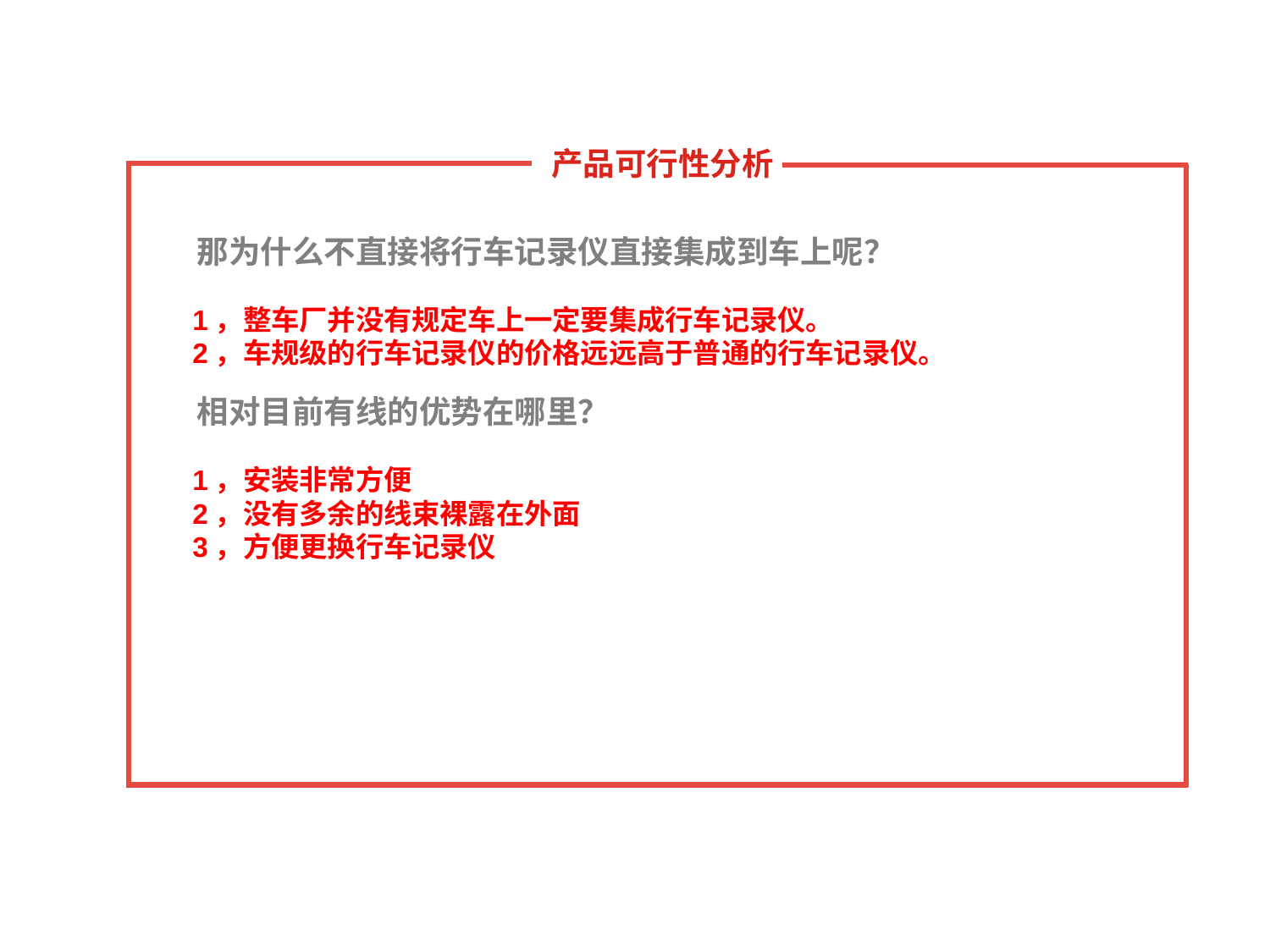

产品可行性分析
那为什么不直接将行车记录仪直接集成到车上呢？
1，整车厂并没有规定车上一定要集成行车记录仪。
2，车规级的行车记录仪的价格远远高于普通的行车记录仪。
相对目前有线的优势在哪里？
1，安装非常方便
2，没有多余的线束裸露在外面
3，方便更换行车记录仪